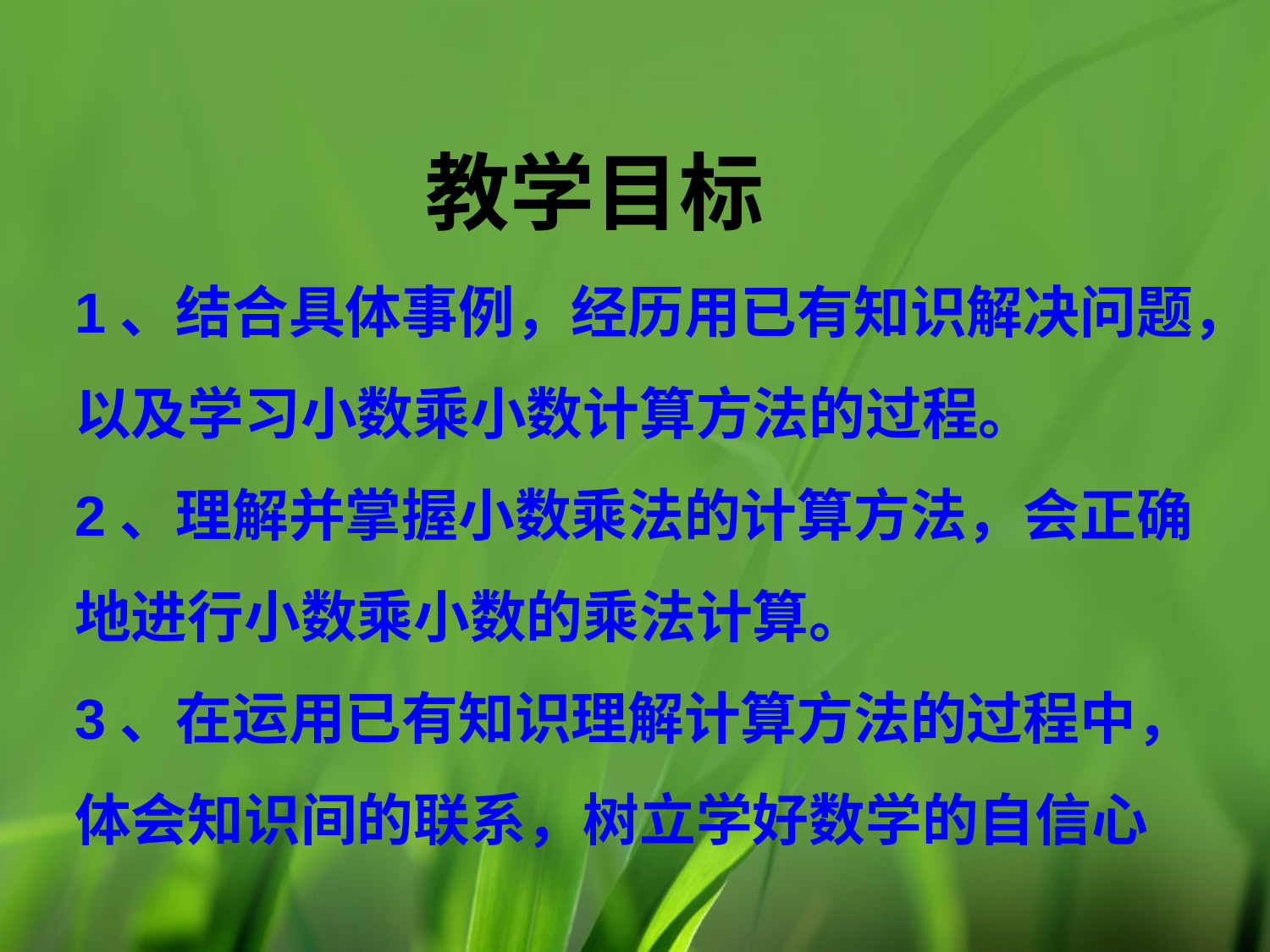

教学目标
1、结合具体事例，经历用已有知识解决问题，以及学习小数乘小数计算方法的过程。
2、理解并掌握小数乘法的计算方法，会正确地进行小数乘小数的乘法计算。
3、在运用已有知识理解计算方法的过程中，体会知识间的联系，树立学好数学的自信心